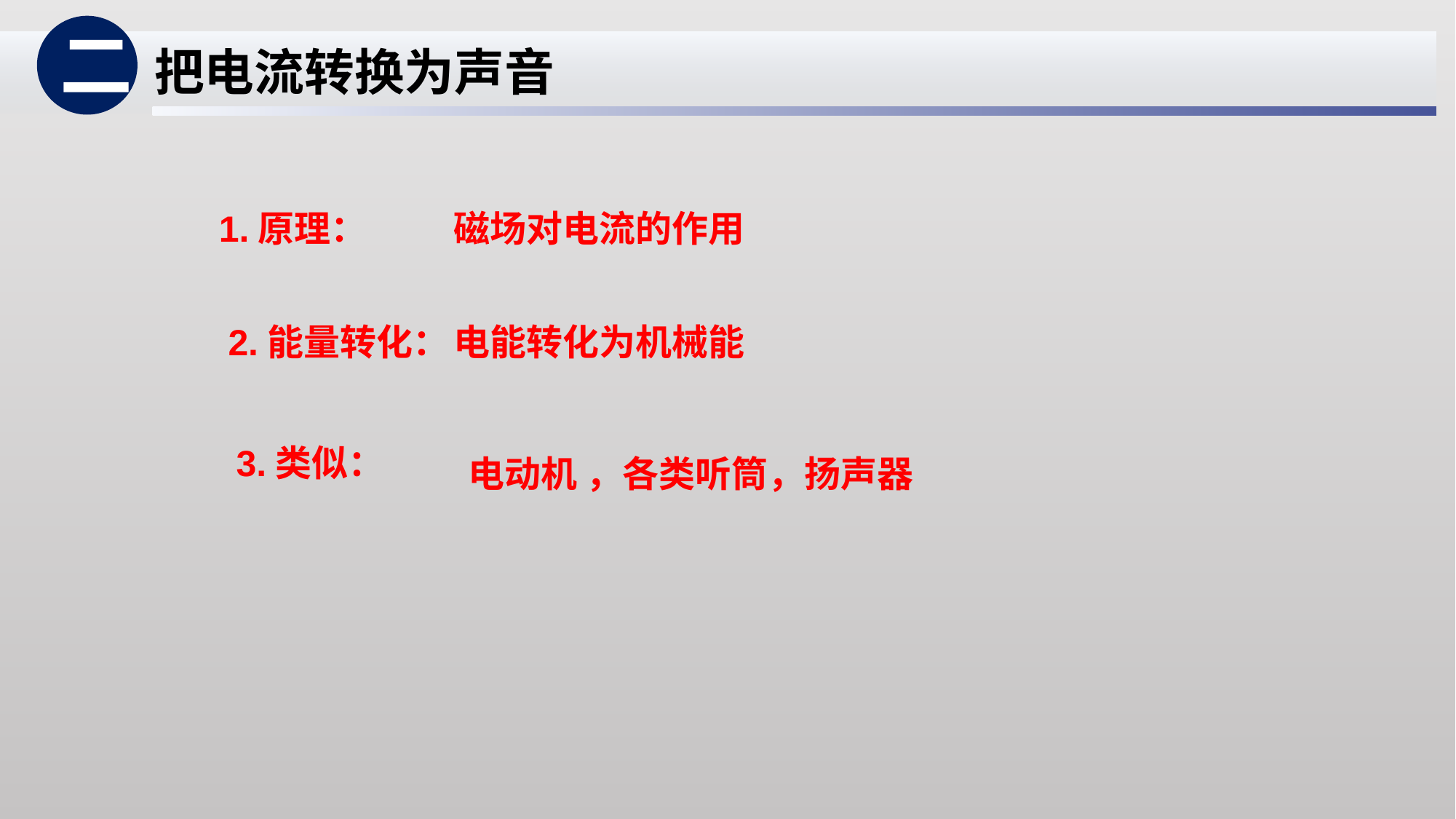

二

把电流转换为声音

1.原理：
磁场对电流的作用
2.能量转化：
电能转化为机械能
3.类似：
电动机 ，各类听筒，扬声器